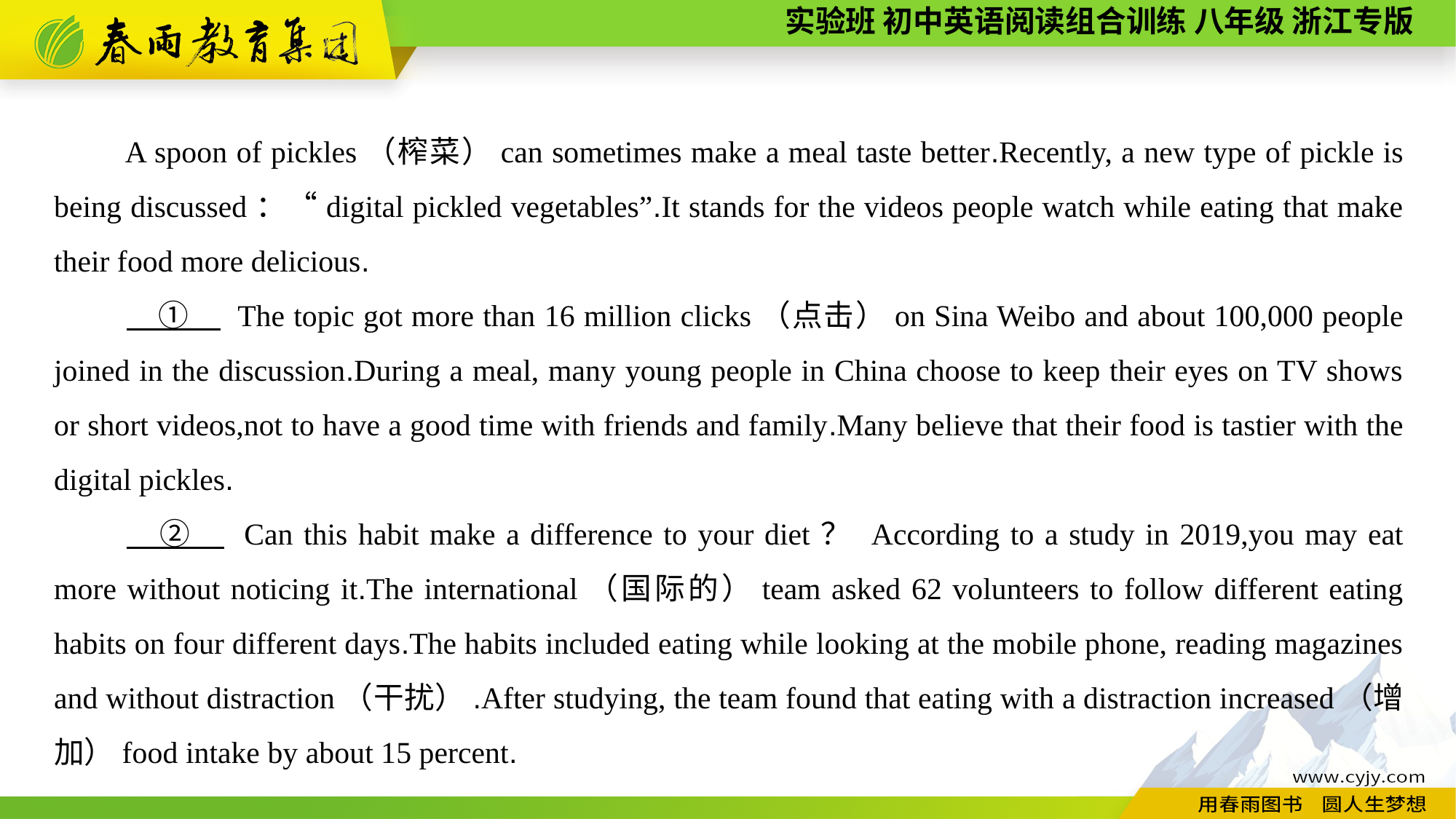

A spoon of pickles（榨菜）can sometimes make a meal taste better.Recently, a new type of pickle is being discussed：“digital pickled vegetables”.It stands for the videos people watch while eating that make their food more delicious.
　①　 The topic got more than 16 million clicks（点击）on Sina Weibo and about 100,000 people joined in the discussion.During a meal, many young people in China choose to keep their eyes on TV shows or short videos,not to have a good time with friends and family.Many believe that their food is tastier with the digital pickles.
　②　 Can this habit make a difference to your diet？ According to a study in 2019,you may eat more without noticing it.The international（国际的）team asked 62 volunteers to follow different eating habits on four different days.The habits included eating while looking at the mobile phone, reading magazines and without distraction（干扰）.After studying, the team found that eating with a distraction increased（增加）food intake by about 15 percent.